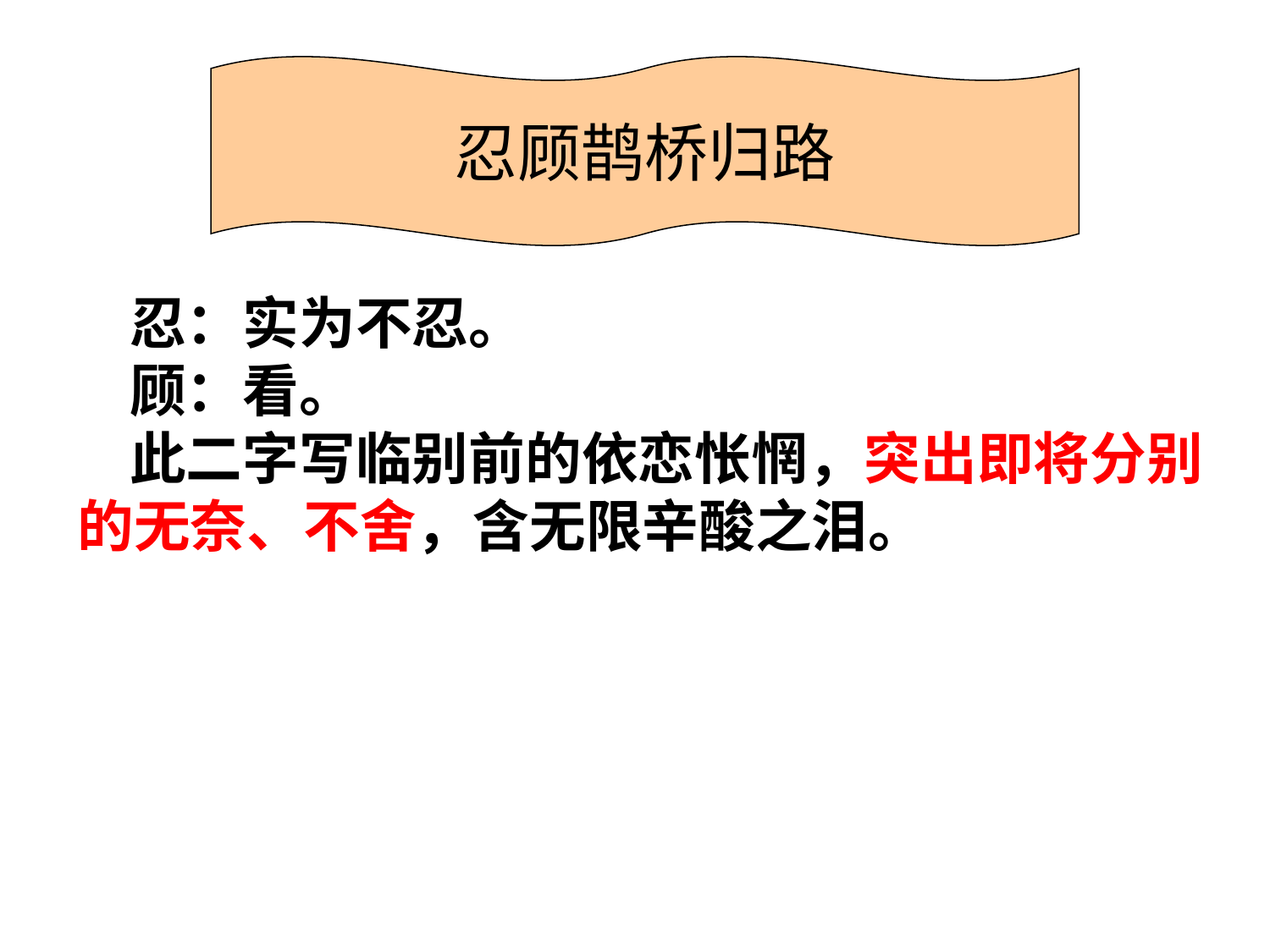

忍顾鹊桥归路
   忍：实为不忍。
   顾：看。
   此二字写临别前的依恋怅惘，突出即将分别的无奈、不舍，含无限辛酸之泪。